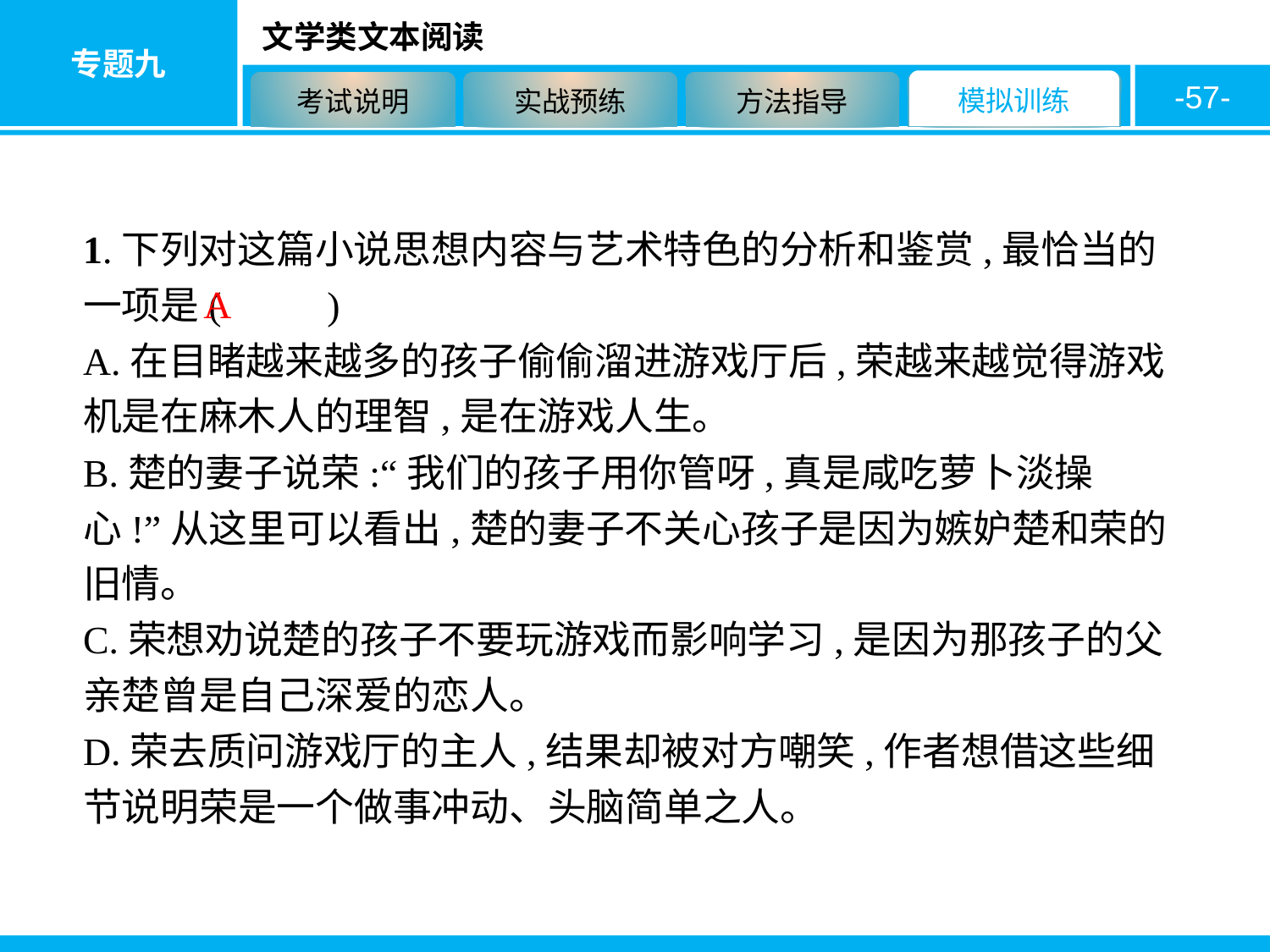

-57-
1.下列对这篇小说思想内容与艺术特色的分析和鉴赏,最恰当的一项是( 　　)
A.在目睹越来越多的孩子偷偷溜进游戏厅后,荣越来越觉得游戏机是在麻木人的理智,是在游戏人生。
B.楚的妻子说荣:“我们的孩子用你管呀,真是咸吃萝卜淡操心!”从这里可以看出,楚的妻子不关心孩子是因为嫉妒楚和荣的旧情。
C.荣想劝说楚的孩子不要玩游戏而影响学习,是因为那孩子的父亲楚曾是自己深爱的恋人。
D.荣去质问游戏厅的主人,结果却被对方嘲笑,作者想借这些细节说明荣是一个做事冲动、头脑简单之人。
A